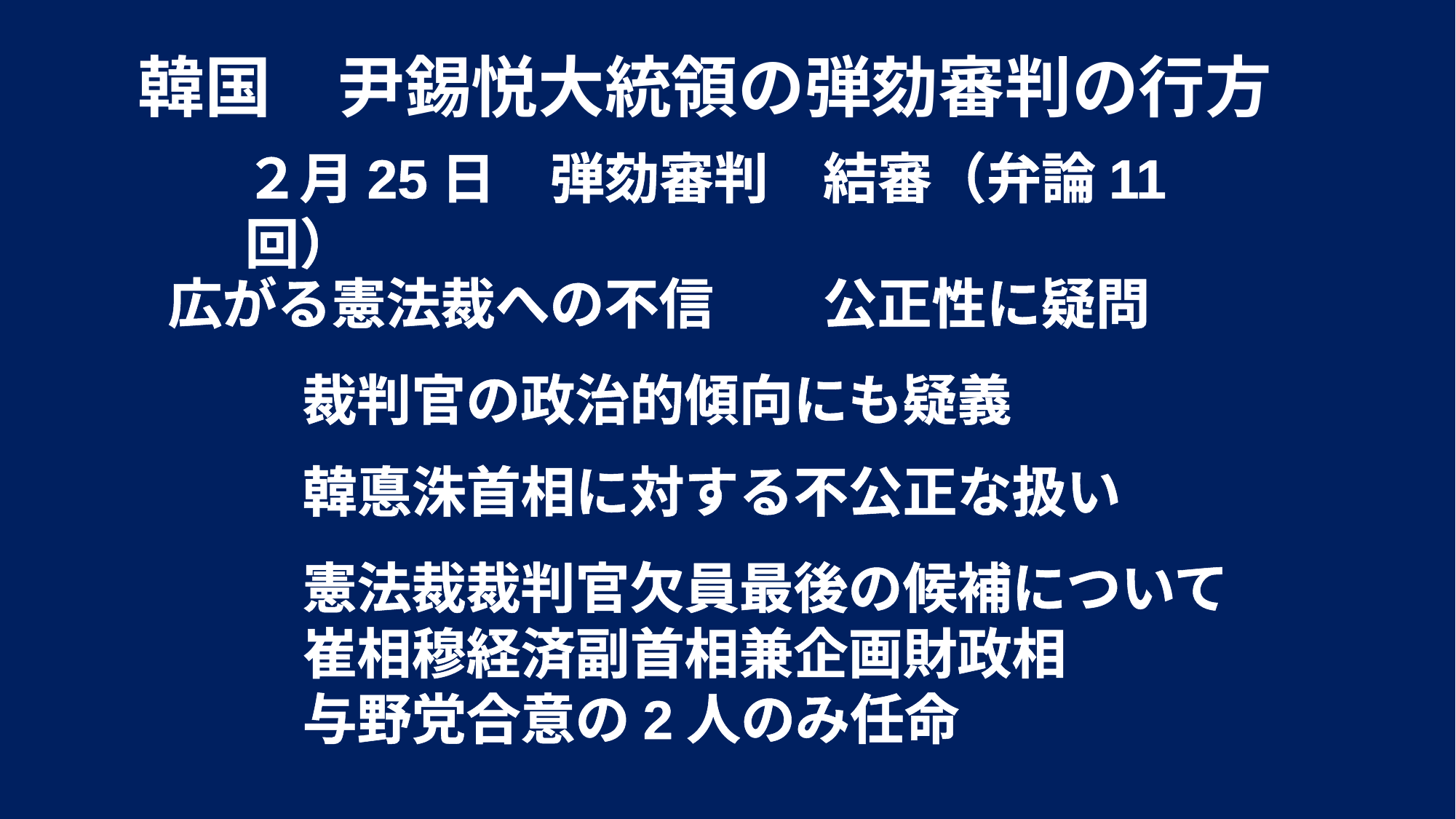

韓国　尹錫悦大統領の弾劾審判の行方
２月25日　弾劾審判　結審（弁論11回）
広がる憲法裁への不信　　公正性に疑問
裁判官の政治的傾向にも疑義
韓悳洙首相に対する不公正な扱い
憲法裁裁判官欠員最後の候補について
崔相穆経済副首相兼企画財政相
与野党合意の2人のみ任命